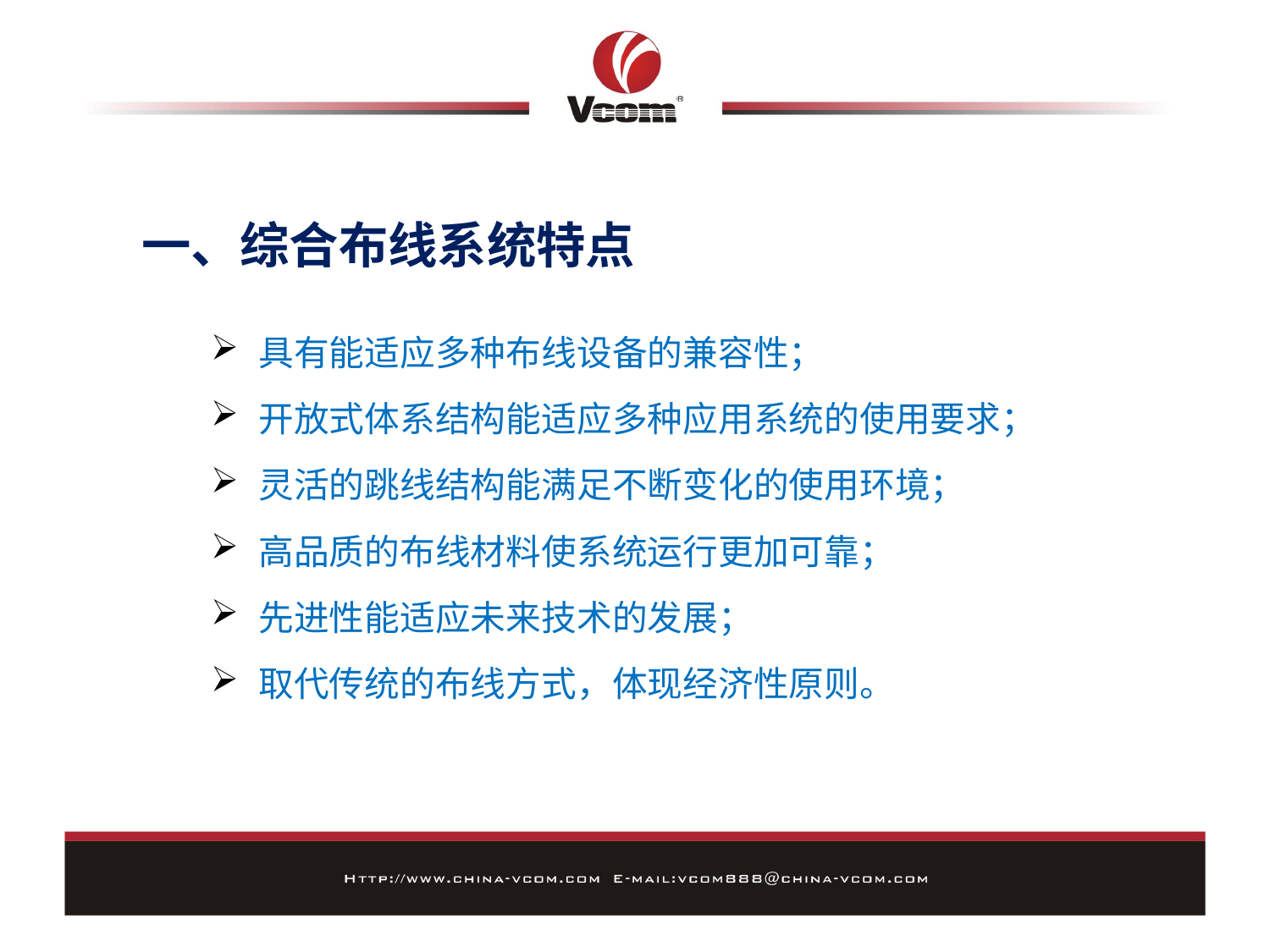

一、综合布线系统特点
具有能适应多种布线设备的兼容性；
开放式体系结构能适应多种应用系统的使用要求；
灵活的跳线结构能满足不断变化的使用环境；
高品质的布线材料使系统运行更加可靠；
先进性能适应未来技术的发展；
取代传统的布线方式，体现经济性原则。